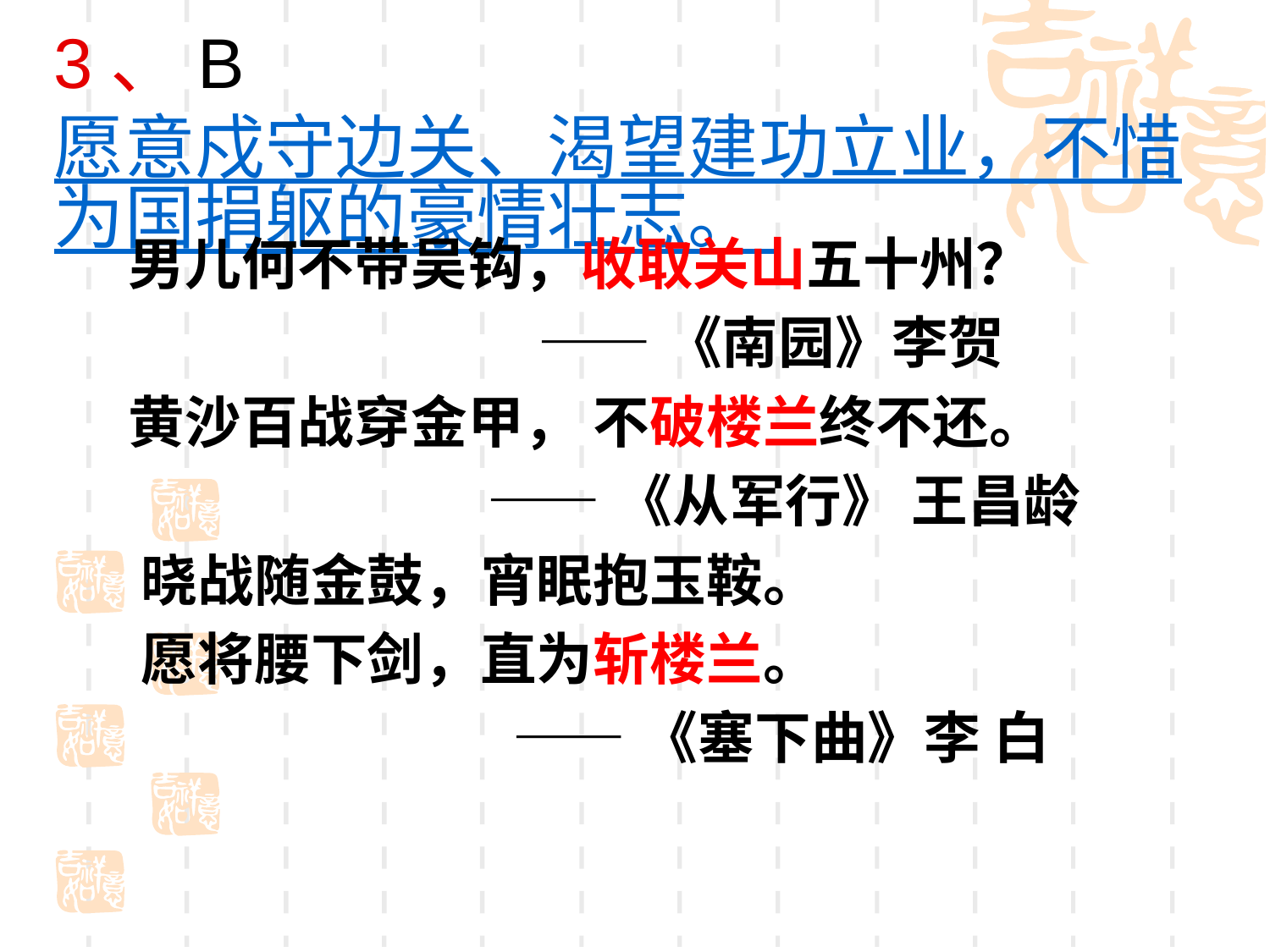

3、B愿意戍守边关、渴望建功立业，不惜为国捐躯的豪情壮志。
   男儿何不带吴钩，收取关山五十州？
                    ——《南园》李贺
   黄沙百战穿金甲， 不破楼兰终不还。
                                ——《从军行》 王昌龄
    晓战随金鼓，宵眠抱玉鞍。
    愿将腰下剑，直为斩楼兰。
                                  ——《塞下曲》李 白